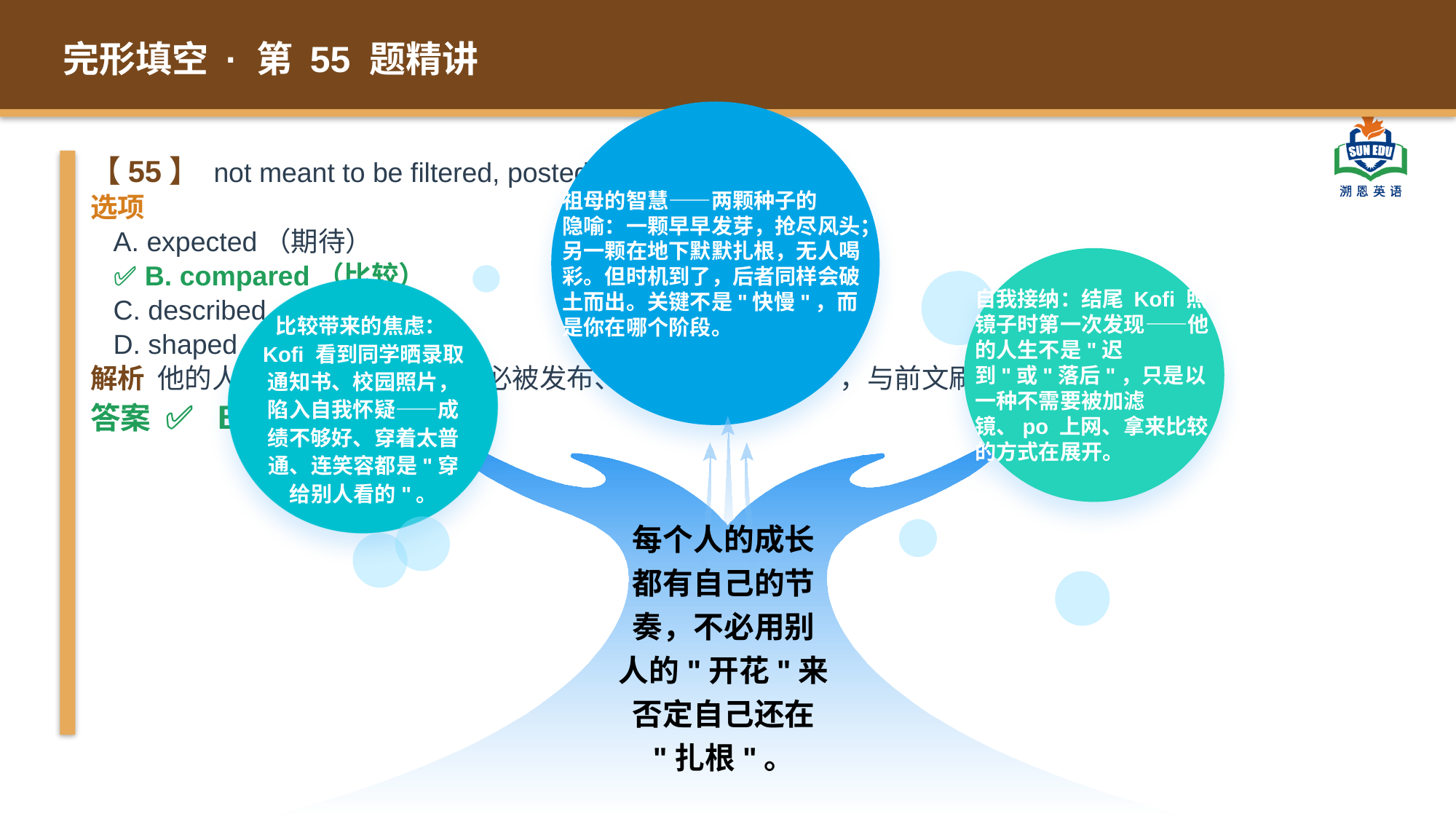

完形填空 · 第 55 题精讲
祖母的智慧——两颗种子的
隐喻：一颗早早发芽，抢尽风头；另一颗在地下默默扎根，无人喝彩。但时机到了，后者同样会破土而出。关键不是"快慢"，而是你在哪个阶段。

【55】 not meant to be filtered, posted, or __55__.
选项
   A. expected（期待）
   ✅ B. compared（比较）
   C. described（描述）
   D. shaped（塑造）
解析  他的人生不必被加滤镜、不必被发布、也不必被“比较”，与前文刷手机比较呼应。
答案  ✅  B

自我接纳：结尾 Kofi 照镜子时第一次发现——他的人生不是"迟到"或"落后"，只是以一种不需要被加滤镜、po 上网、拿来比较的方式在展开。

比较带来的焦虑：Kofi 看到同学晒录取通知书、校园照片，陷入自我怀疑——成绩不够好、穿着太普通、连笑容都是"穿给别人看的"。

每个人的成长都有自己的节奏，不必用别人的"开花"来否定自己还在
"扎根"。